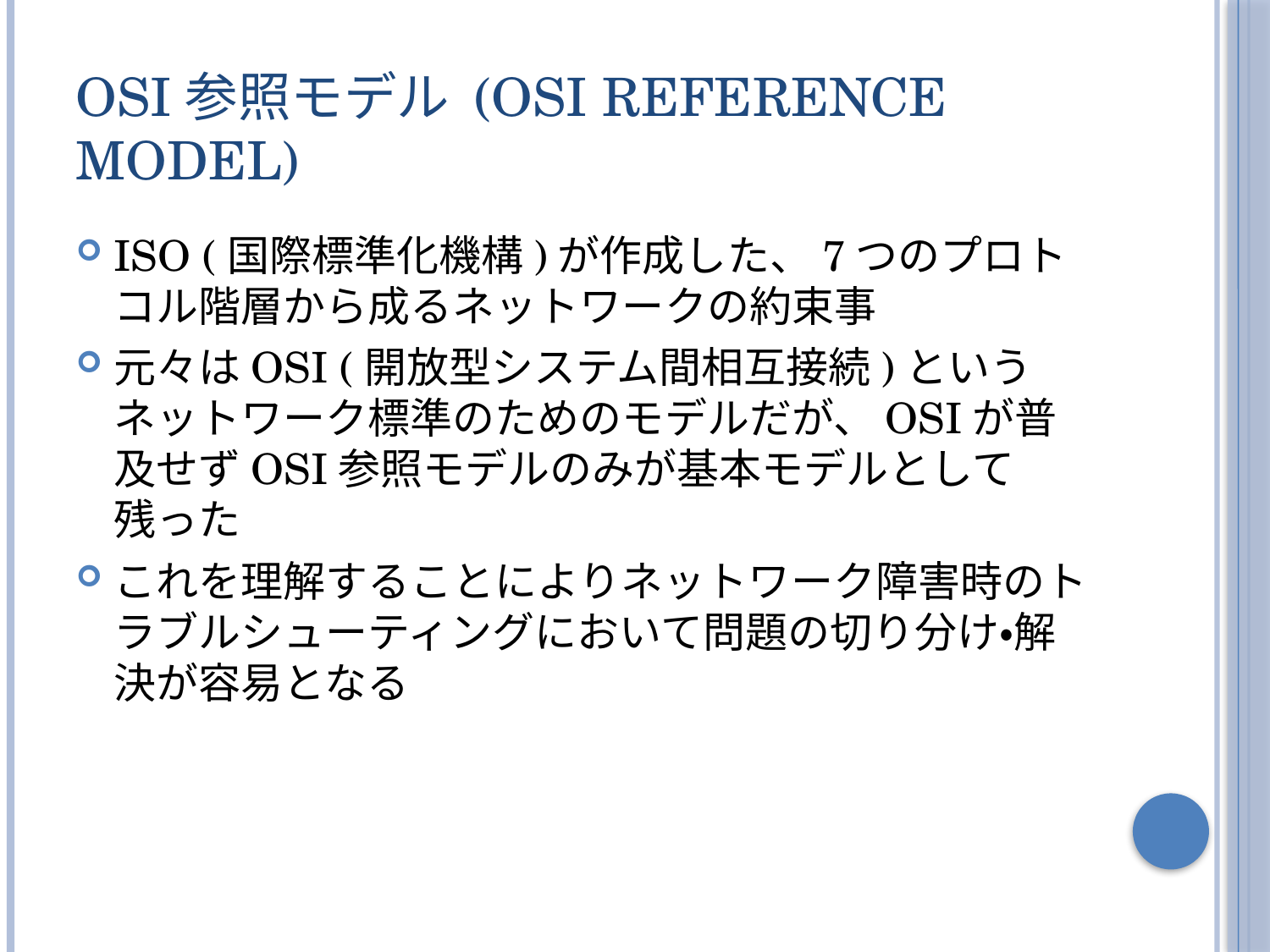

# OSI参照モデル (OSI Reference Model)
ISO (国際標準化機構)が作成した、7つのプロトコル階層から成るネットワークの約束事
元々はOSI (開放型システム間相互接続)というネットワーク標準のためのモデルだが、OSIが普及せずOSI参照モデルのみが基本モデルとして残った
これを理解することによりネットワーク障害時のトラブルシューティングにおいて問題の切り分け・解決が容易となる